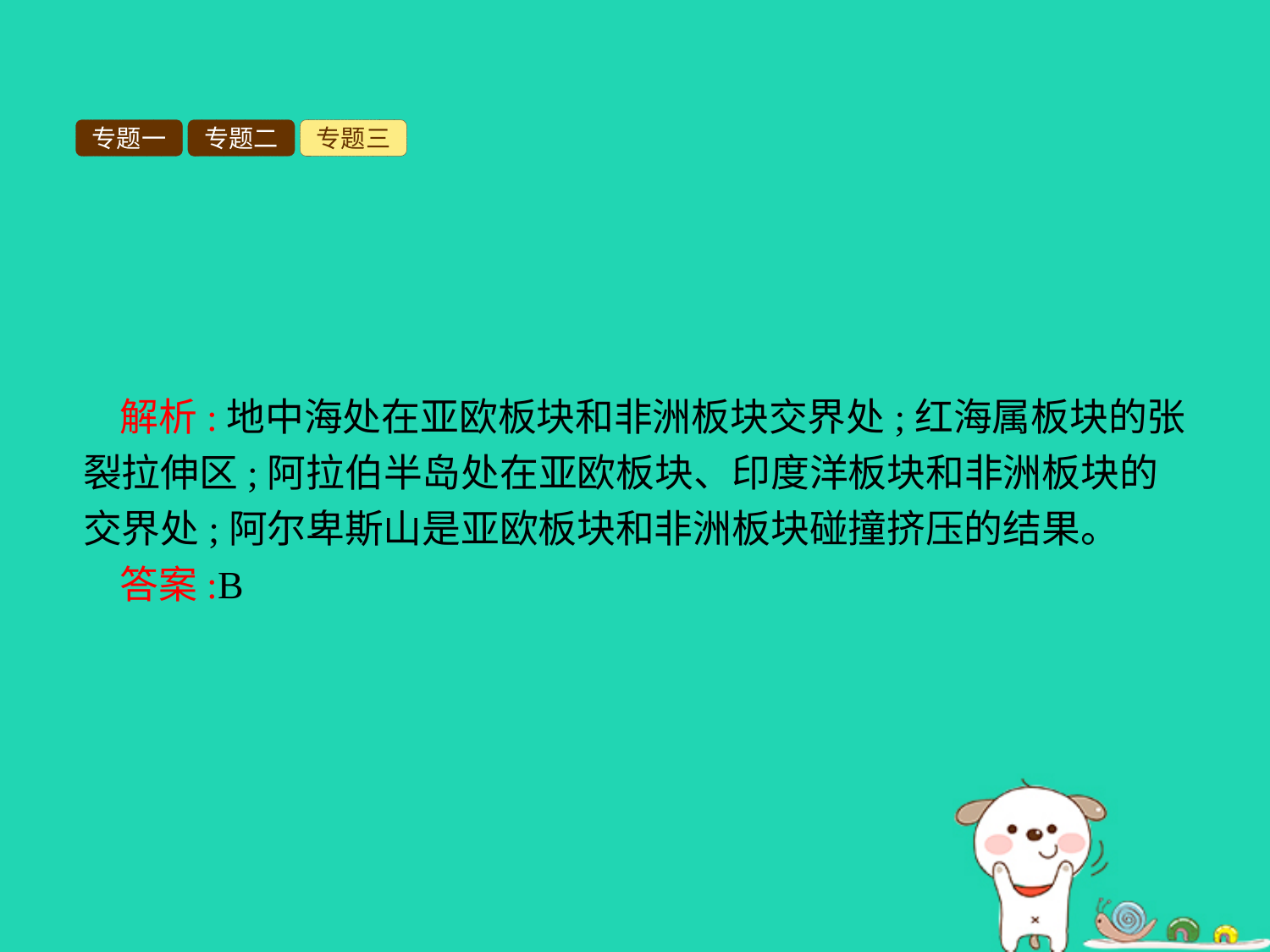

专题一
专题二
专题三
解析:地中海处在亚欧板块和非洲板块交界处;红海属板块的张裂拉伸区;阿拉伯半岛处在亚欧板块、印度洋板块和非洲板块的交界处;阿尔卑斯山是亚欧板块和非洲板块碰撞挤压的结果。
答案:B